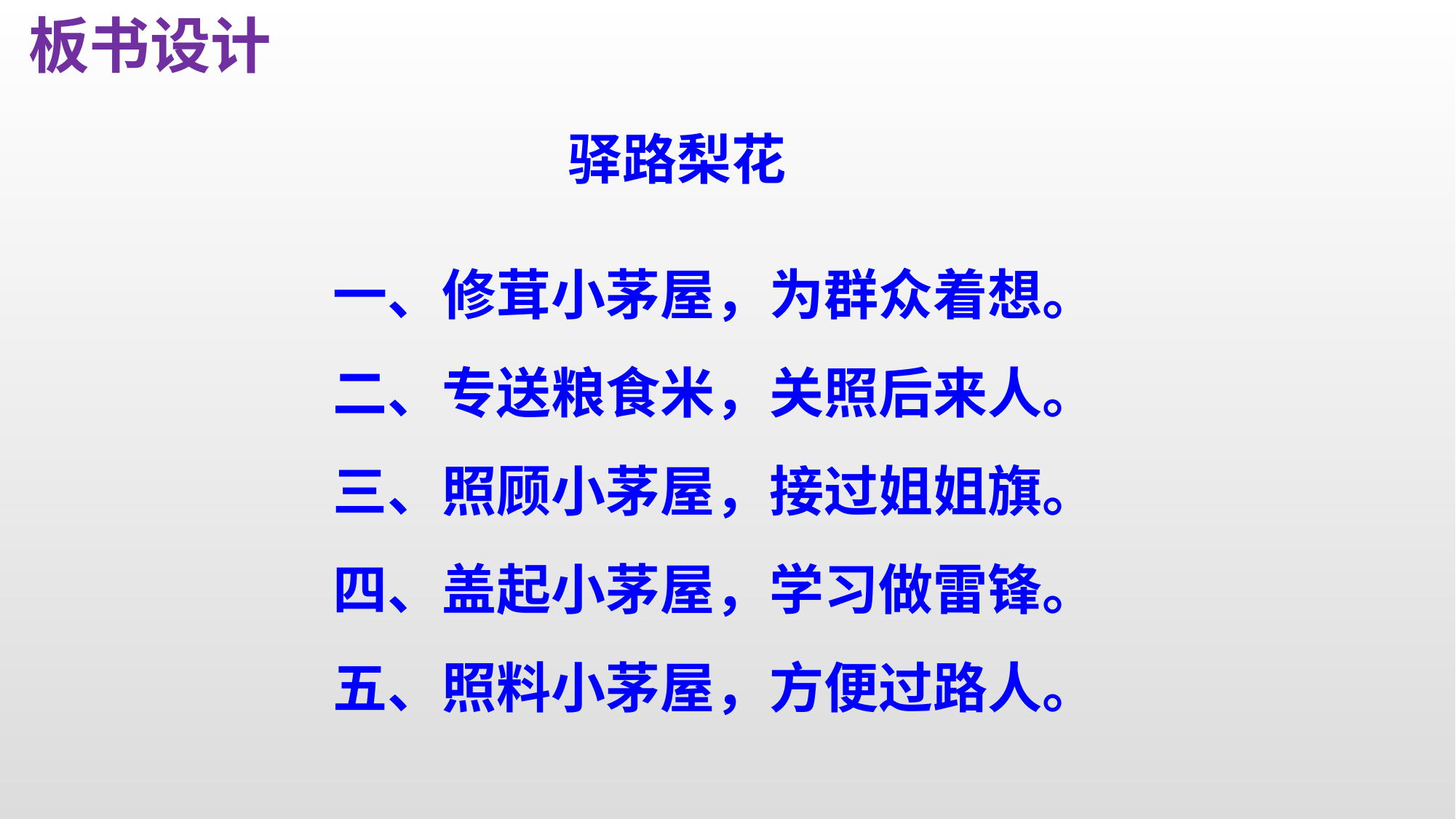

板书设计
驿路梨花
一、修茸小茅屋，为群众着想。
二、专送粮食米，关照后来人。
三、照顾小茅屋，接过姐姐旗。
四、盖起小茅屋，学习做雷锋。
五、照料小茅屋，方便过路人。